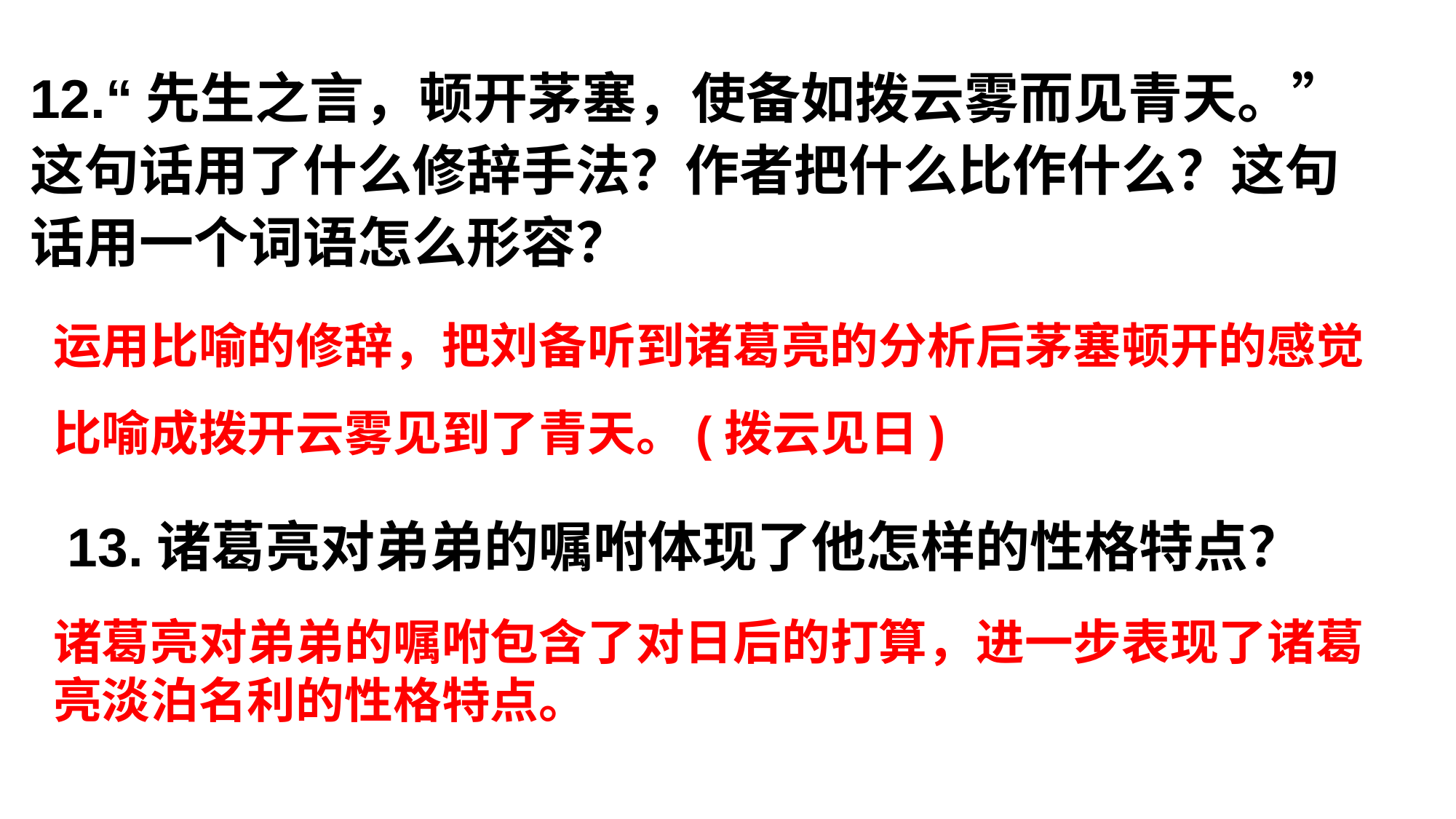

12.“先生之言，顿开茅塞，使备如拨云雾而见青天。”这句话用了什么修辞手法？作者把什么比作什么？这句话用一个词语怎么形容？
运用比喻的修辞，把刘备听到诸葛亮的分析后茅塞顿开的感觉比喻成拨开云雾见到了青天。(拨云见日)
13.诸葛亮对弟弟的嘱咐体现了他怎样的性格特点？
诸葛亮对弟弟的嘱咐包含了对日后的打算，进一步表现了诸葛亮淡泊名利的性格特点。